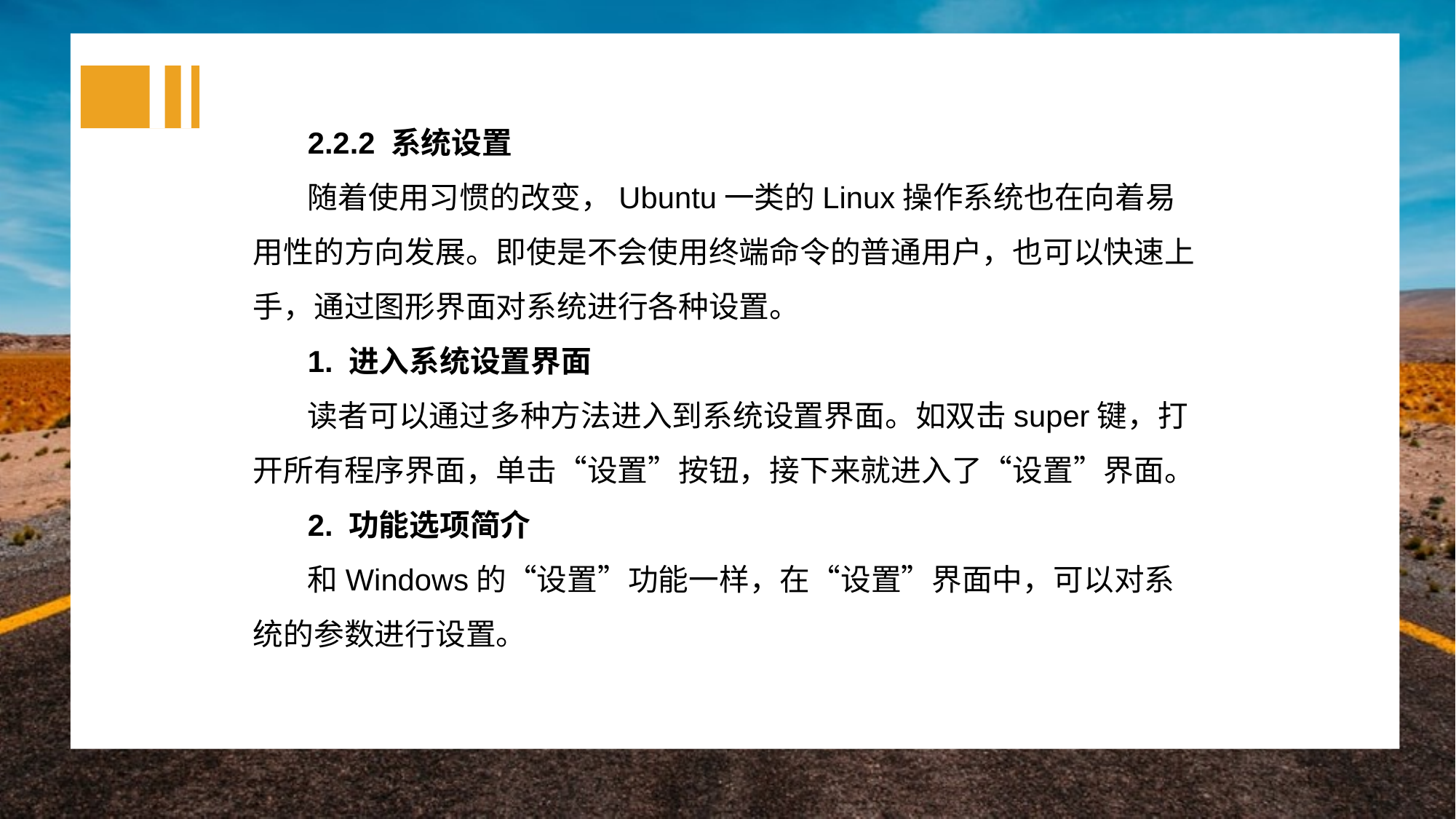

2.2.2 系统设置
随着使用习惯的改变，Ubuntu一类的Linux操作系统也在向着易用性的方向发展。即使是不会使用终端命令的普通用户，也可以快速上手，通过图形界面对系统进行各种设置。
1. 进入系统设置界面
读者可以通过多种方法进入到系统设置界面。如双击super键，打开所有程序界面，单击“设置”按钮，接下来就进入了“设置”界面。
2. 功能选项简介
和Windows的“设置”功能一样，在“设置”界面中，可以对系统的参数进行设置。